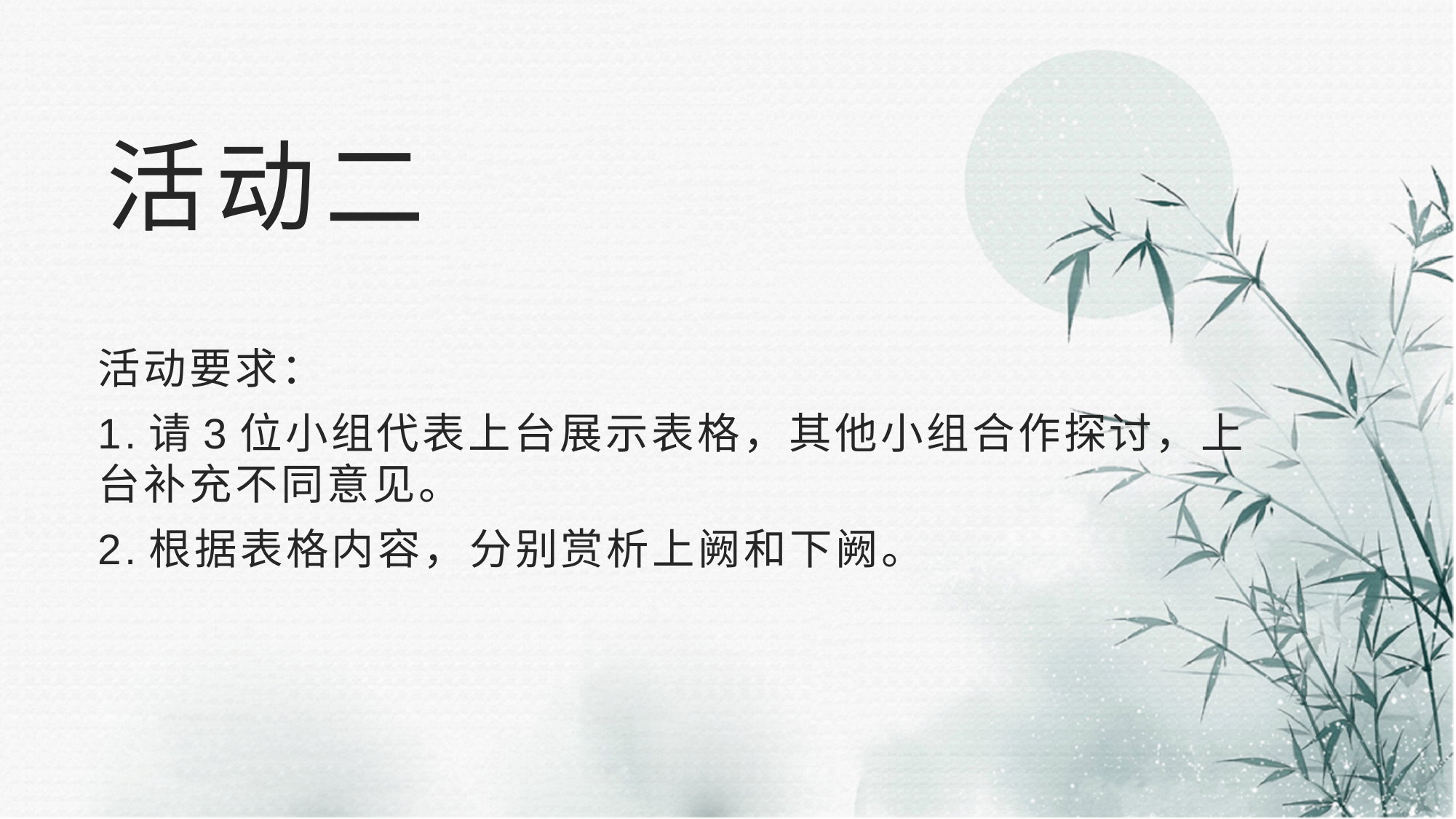

# 活动二
活动要求：
1.请3位小组代表上台展示表格，其他小组合作探讨，上台补充不同意见。
2.根据表格内容，分别赏析上阙和下阙。